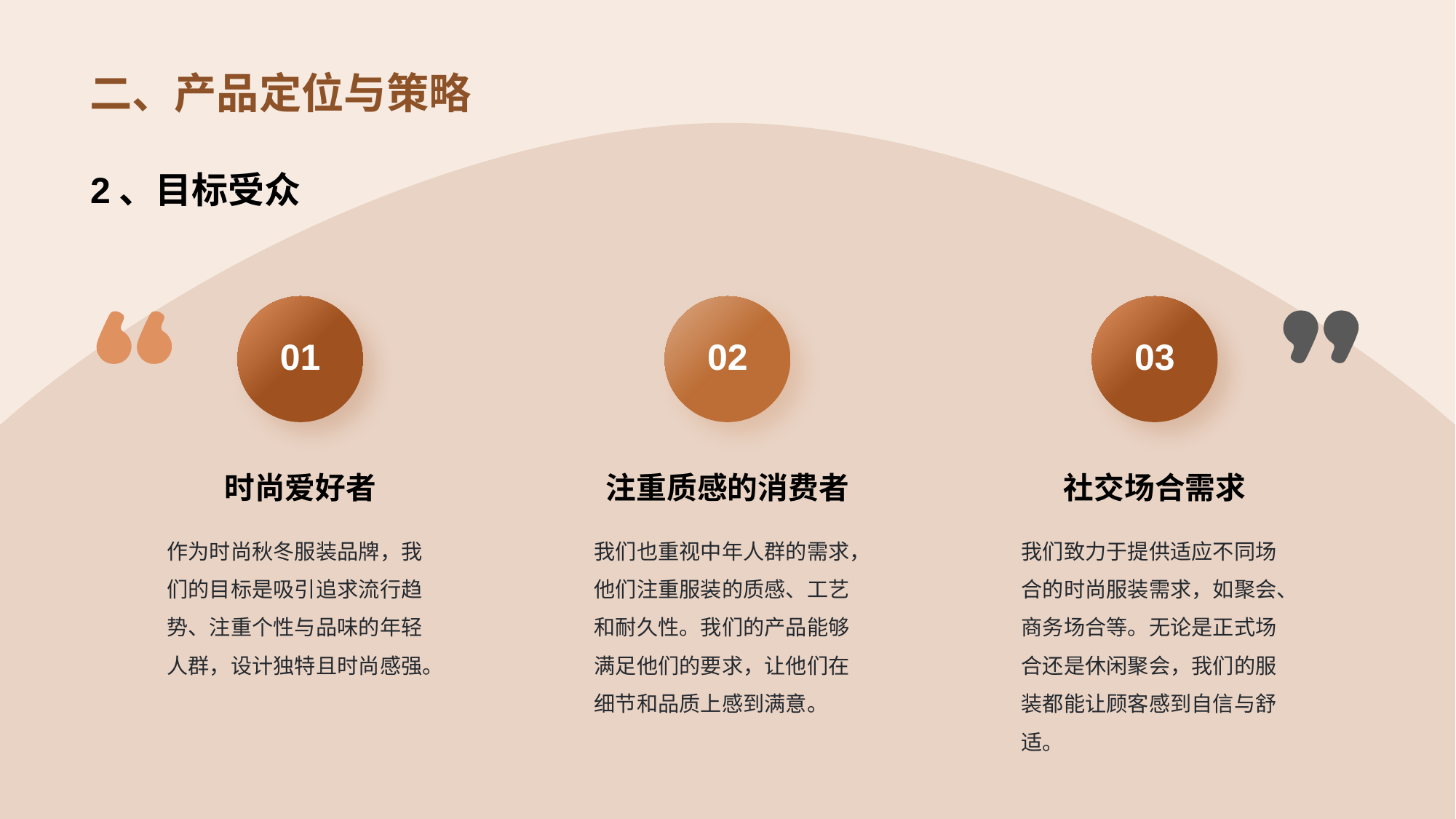

# 二、产品定位与策略

2、目标受众

01
时尚爱好者
作为时尚秋冬服装品牌，我们的目标是吸引追求流行趋势、注重个性与品味的年轻人群，设计独特且时尚感强。

02
注重质感的消费者
我们也重视中年人群的需求，他们注重服装的质感、工艺和耐久性。我们的产品能够满足他们的要求，让他们在细节和品质上感到满意。

03
社交场合需求
我们致力于提供适应不同场合的时尚服装需求，如聚会、商务场合等。无论是正式场合还是休闲聚会，我们的服装都能让顾客感到自信与舒适。